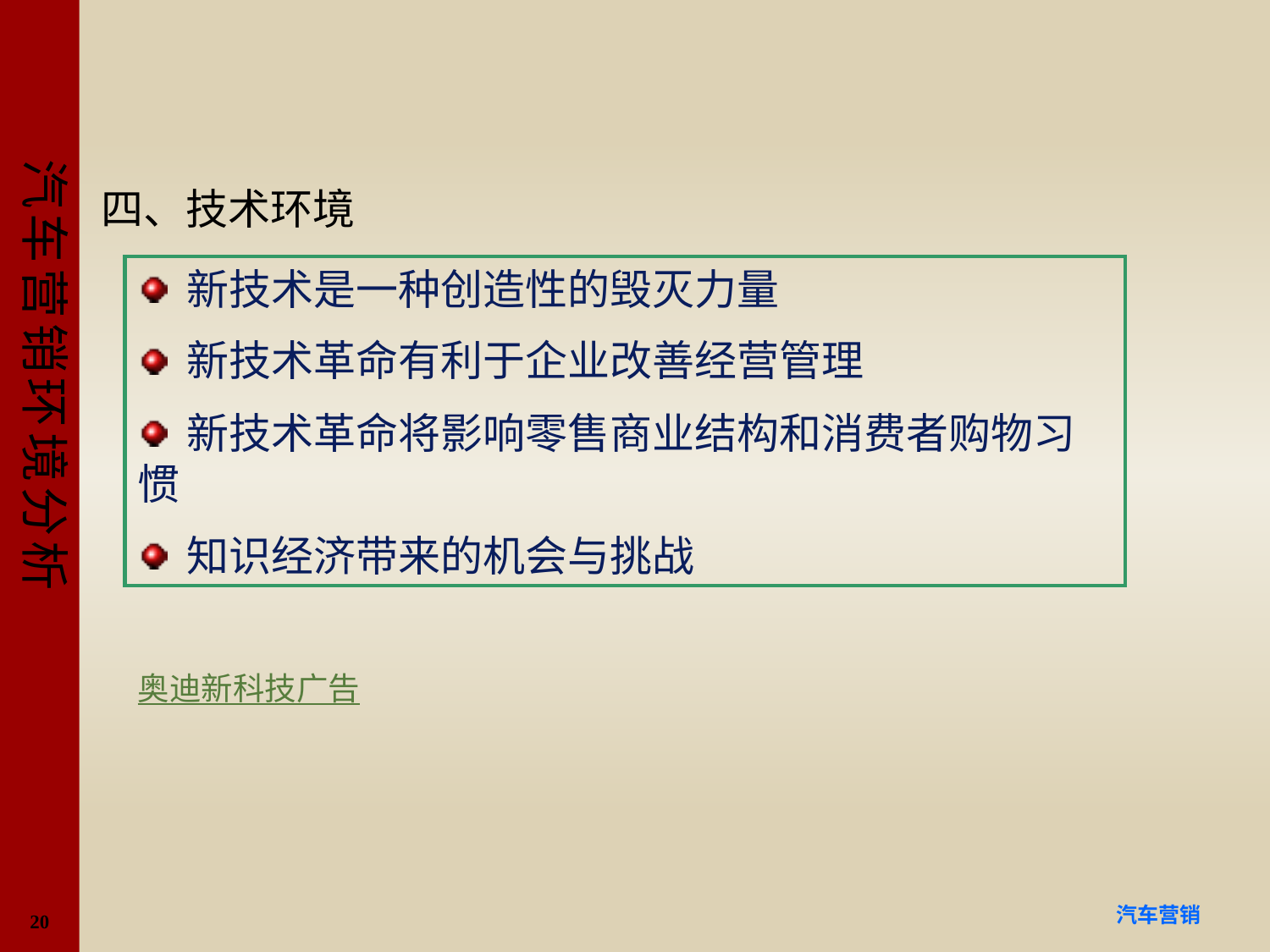

#
四、技术环境

 新技术是一种创造性的毁灭力量
 新技术革命有利于企业改善经营管理
 新技术革命将影响零售商业结构和消费者购物习惯
 知识经济带来的机会与挑战
奥迪新科技广告
20